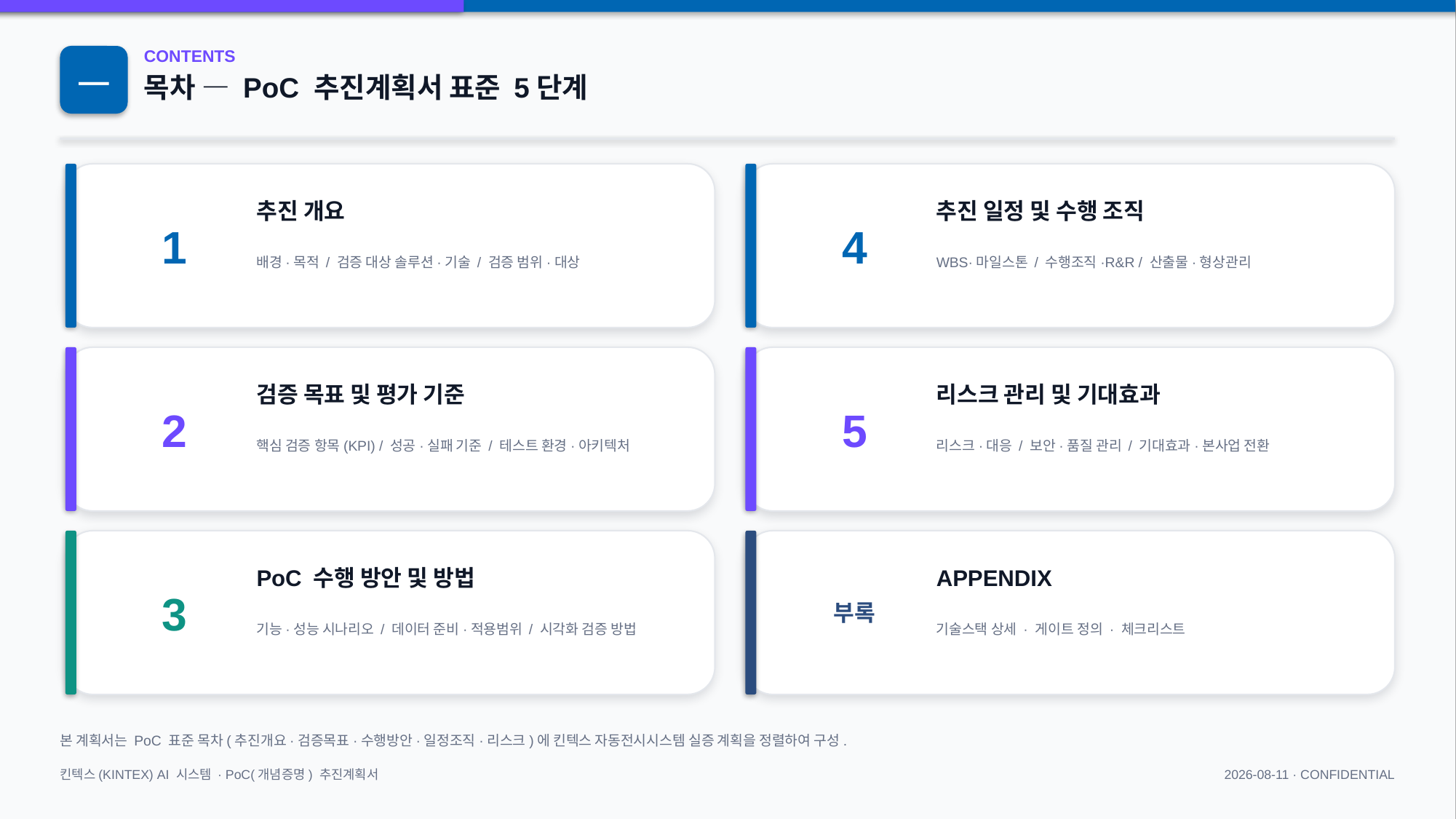

―
CONTENTS
목차 — PoC 추진계획서 표준 5단계

1

4
추진 개요
추진 일정 및 수행 조직
배경·목적 / 검증 대상 솔루션·기술 / 검증 범위·대상
WBS·마일스톤 / 수행조직·R&R / 산출물·형상관리

2

5
검증 목표 및 평가 기준
리스크 관리 및 기대효과
핵심 검증 항목(KPI) / 성공·실패 기준 / 테스트 환경·아키텍처
리스크·대응 / 보안·품질 관리 / 기대효과·본사업 전환

3

부록
PoC 수행 방안 및 방법
APPENDIX
기능·성능 시나리오 / 데이터 준비·적용범위 / 시각화 검증 방법
기술스택 상세 · 게이트 정의 · 체크리스트
본 계획서는 PoC 표준 목차(추진개요·검증목표·수행방안·일정조직·리스크)에 킨텍스 자동전시시스템 실증 계획을 정렬하여 구성.